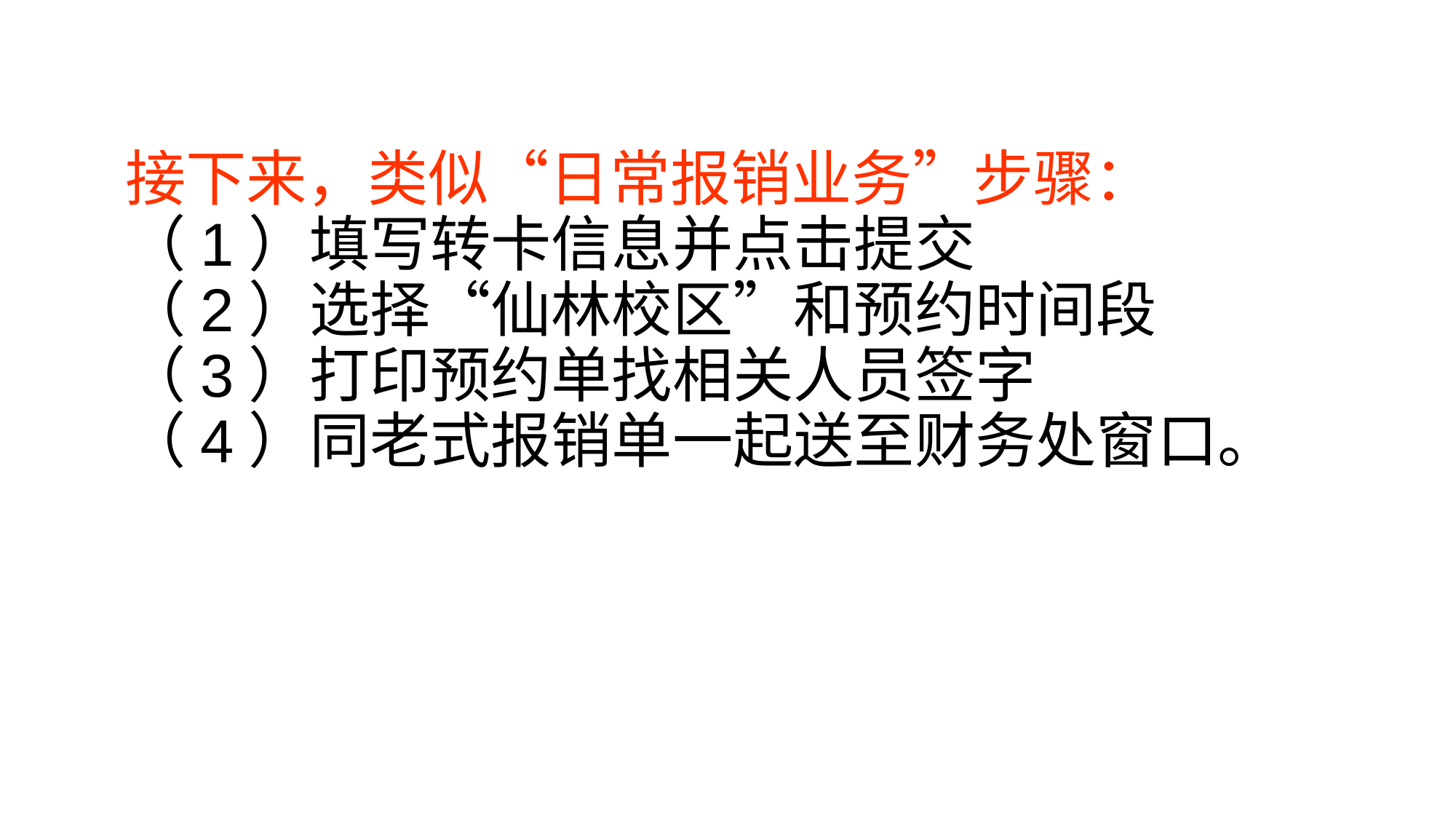

# 接下来，类似“日常报销业务”步骤： （1）填写转卡信息并点击提交 （2）选择“仙林校区”和预约时间段 （3）打印预约单找相关人员签字 （4）同老式报销单一起送至财务处窗口。